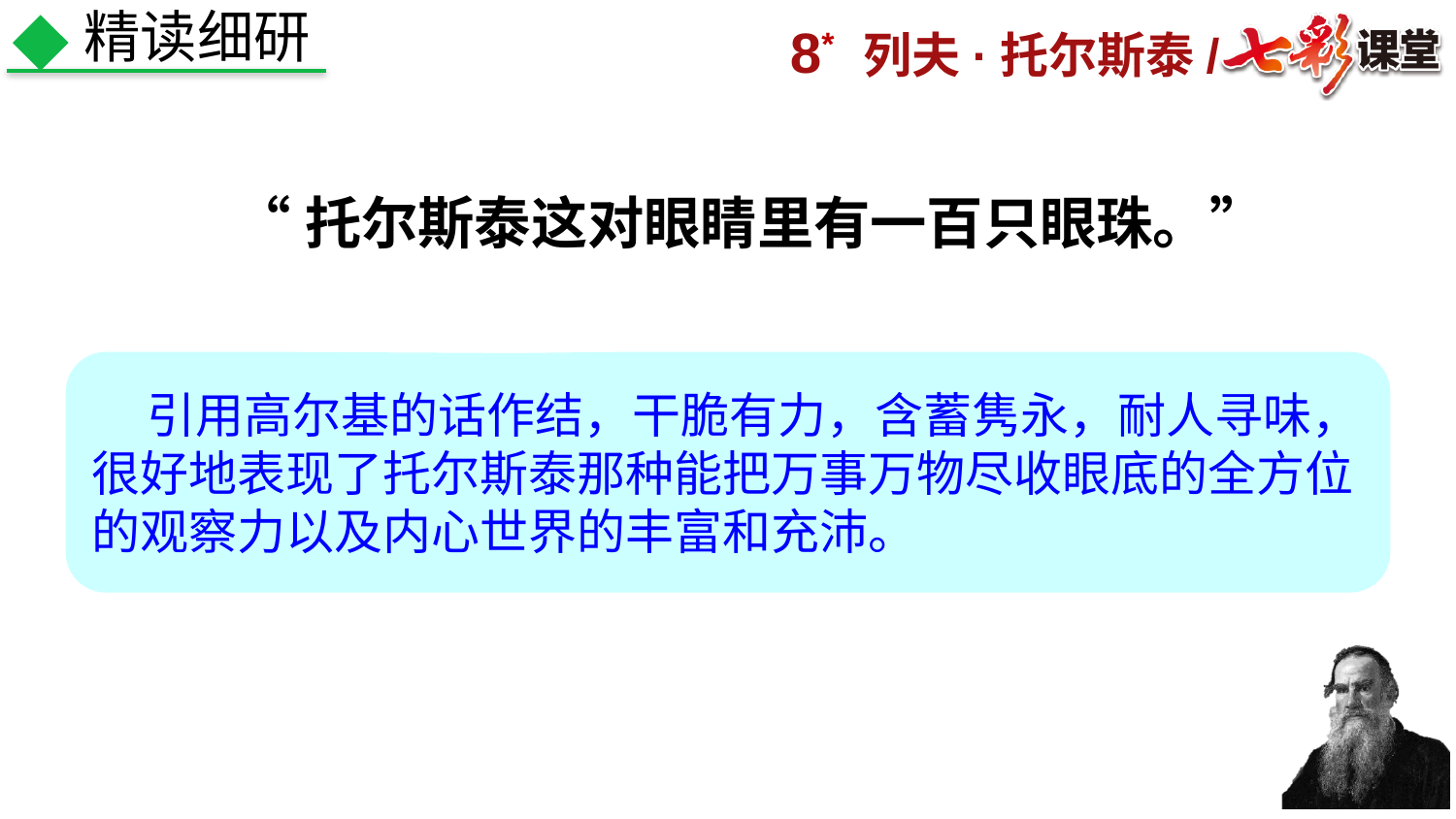

精读细研

“托尔斯泰这对眼睛里有一百只眼珠。”
    引用高尔基的话作结，干脆有力，含蓄隽永，耐人寻味，很好地表现了托尔斯泰那种能把万事万物尽收眼底的全方位的观察力以及内心世界的丰富和充沛。